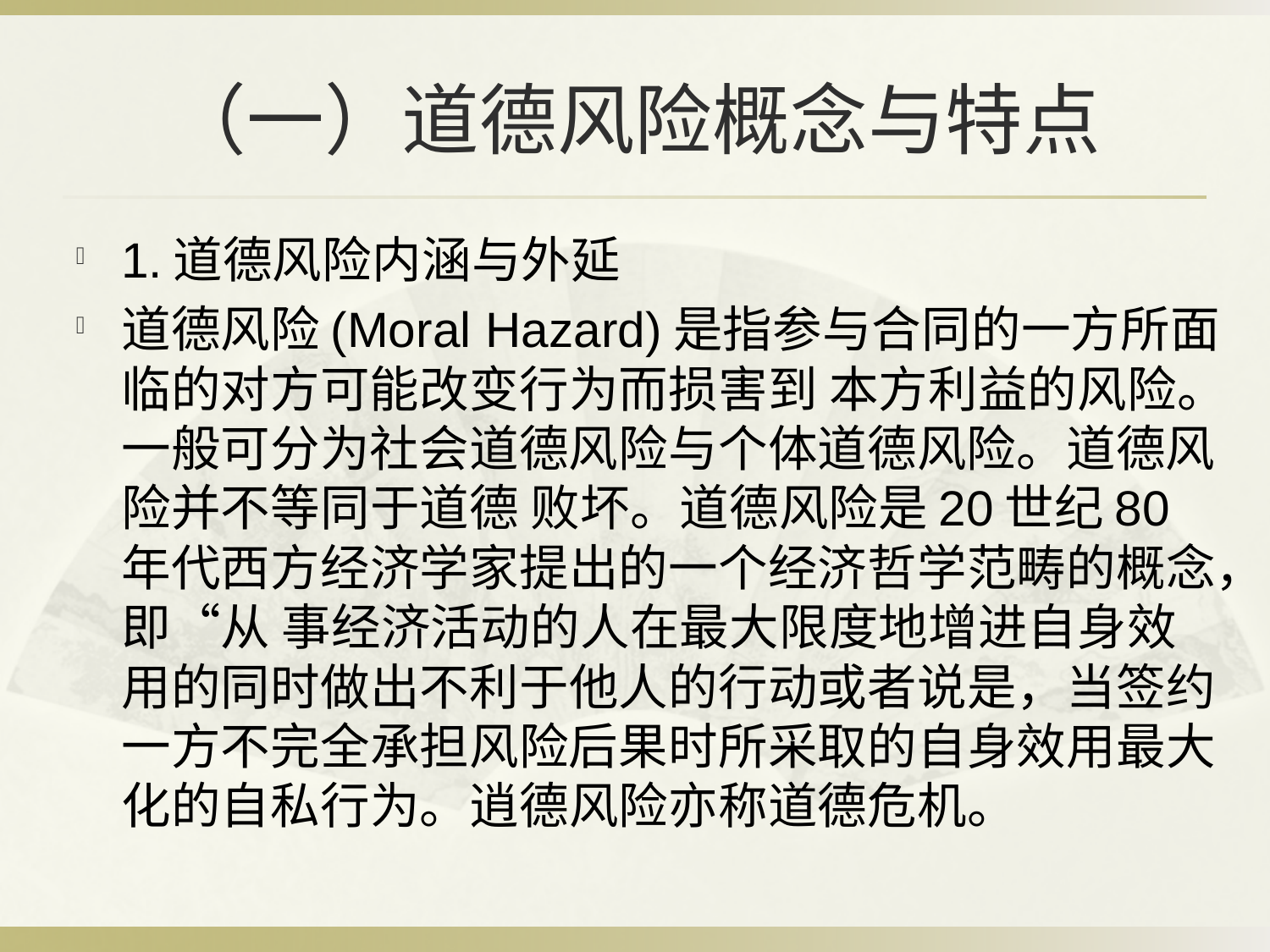

# （一）道德风险概念与特点
1.道德风险内涵与外延
道德风险(Moral Hazard)是指参与合同的一方所面临的对方可能改变行为而损害到 本方利益的风险。一般可分为社会道德风险与个体道德风险。道德风险并不等同于道德 败坏。道德风险是20世纪80年代西方经济学家提出的一个经济哲学范畴的概念，即“从 事经济活动的人在最大限度地增进自身效用的同时做出不利于他人的行动或者说是，当签约一方不完全承担风险后果时所采取的自身效用最大化的自私行为。逍德风险亦称道德危机。